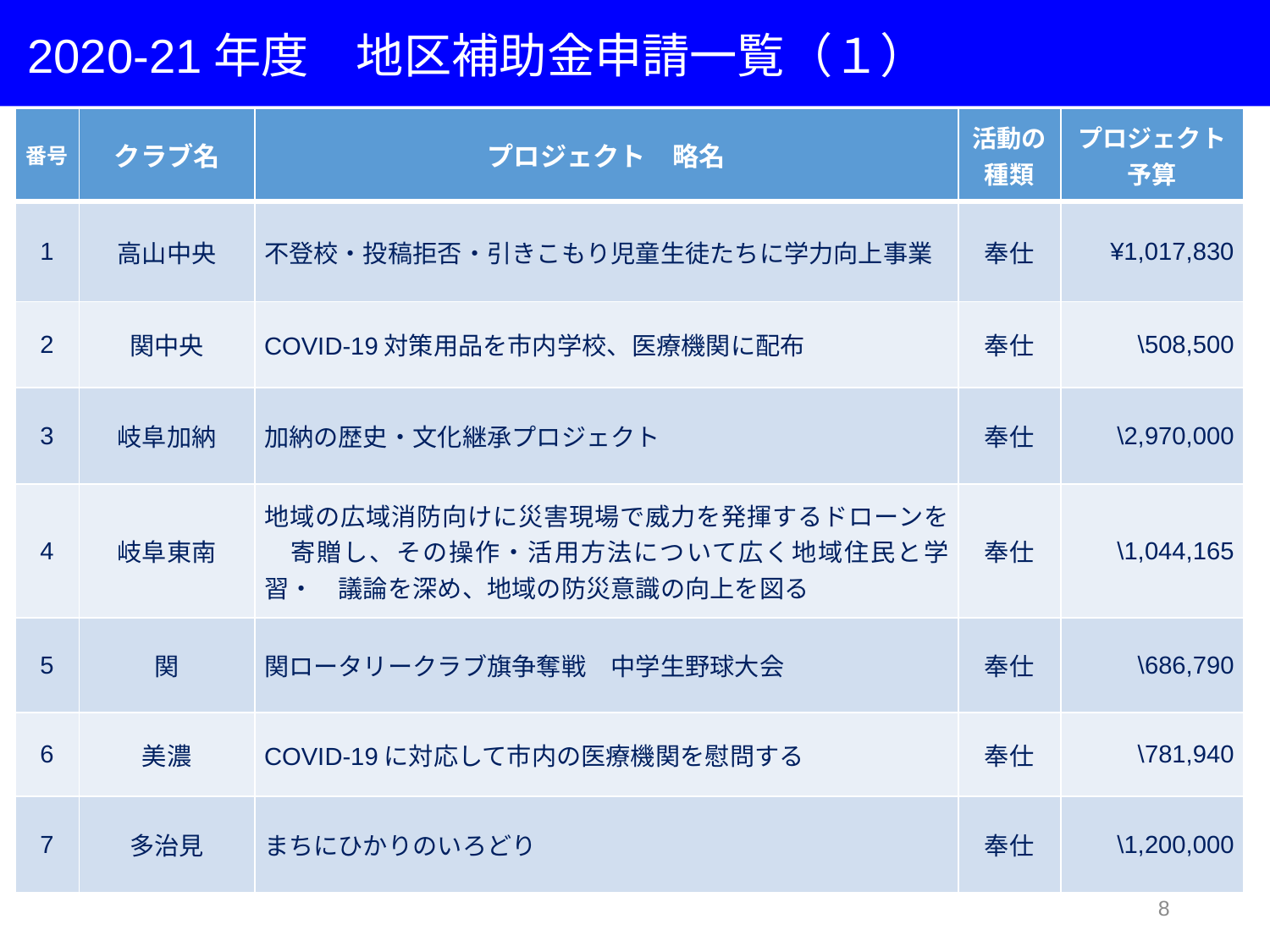

2020-21年度　地区補助金申請一覧（１）
| 番号 | クラブ名 | プロジェクト　略名 | 活動の 種類 | プロジェクト予算 |
| --- | --- | --- | --- | --- |
| 1 | 高山中央 | 不登校・投稿拒否・引きこもり児童生徒たちに学力向上事業 | 奉仕 | ¥1,017,830 |
| 2 | 関中央 | COVID-19対策用品を市内学校、医療機関に配布 | 奉仕 | \508,500 |
| 3 | 岐阜加納 | 加納の歴史・文化継承プロジェクト | 奉仕 | \2,970,000 |
| 4 | 岐阜東南 | 地域の広域消防向けに災害現場で威力を発揮するドローンを　寄贈し、その操作・活用方法について広く地域住民と学習・　議論を深め、地域の防災意識の向上を図る | 奉仕 | \1,044,165 |
| 5 | 関 | 関ロータリークラブ旗争奪戦　中学生野球大会 | 奉仕 | \686,790 |
| 6 | 美濃 | COVID-19に対応して市内の医療機関を慰問する | 奉仕 | \781,940 |
| 7 | 多治見 | まちにひかりのいろどり | 奉仕 | \1,200,000 |
8